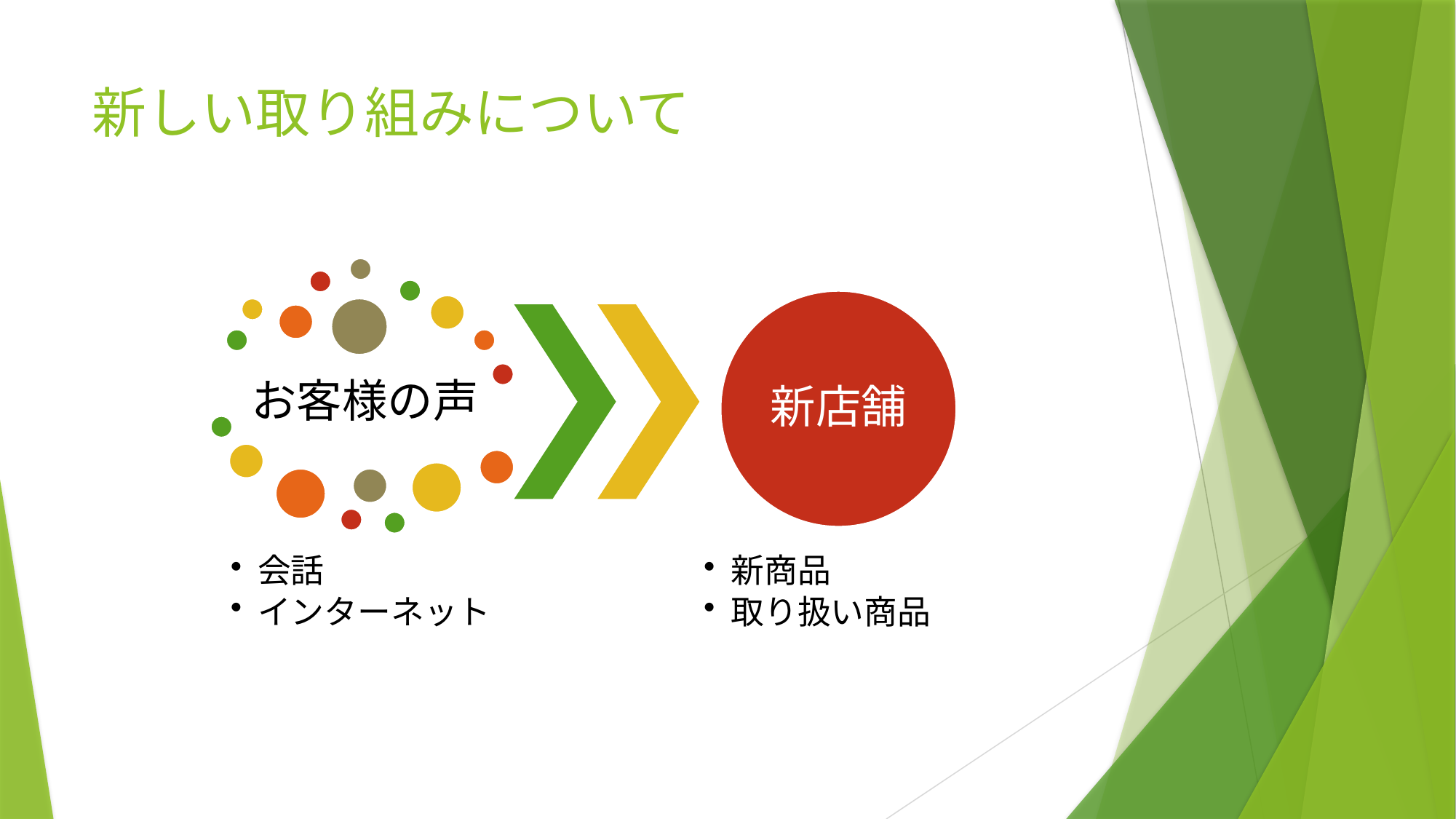

# 新しい取り組みについて
お客様の声
会話
インターネット
新店舗
新商品
取り扱い商品